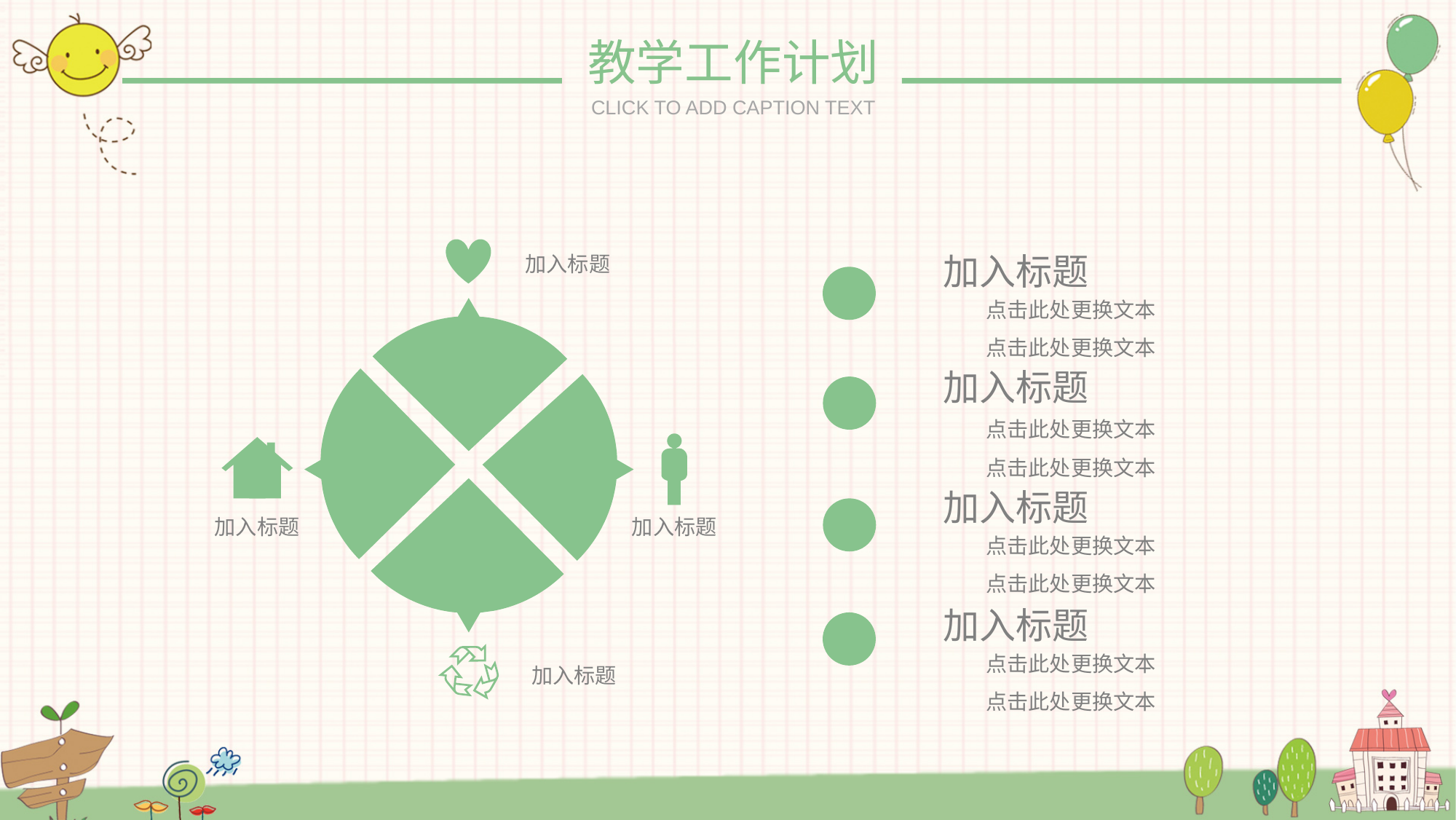

教学工作计划

CLICK TO ADD CAPTION TEXT

加入标题

加入标题
加入标题

加入标题
加入标题
点击此处更换文本
点击此处更换文本

加入标题
点击此处更换文本
点击此处更换文本

加入标题
点击此处更换文本
点击此处更换文本

加入标题
点击此处更换文本
点击此处更换文本